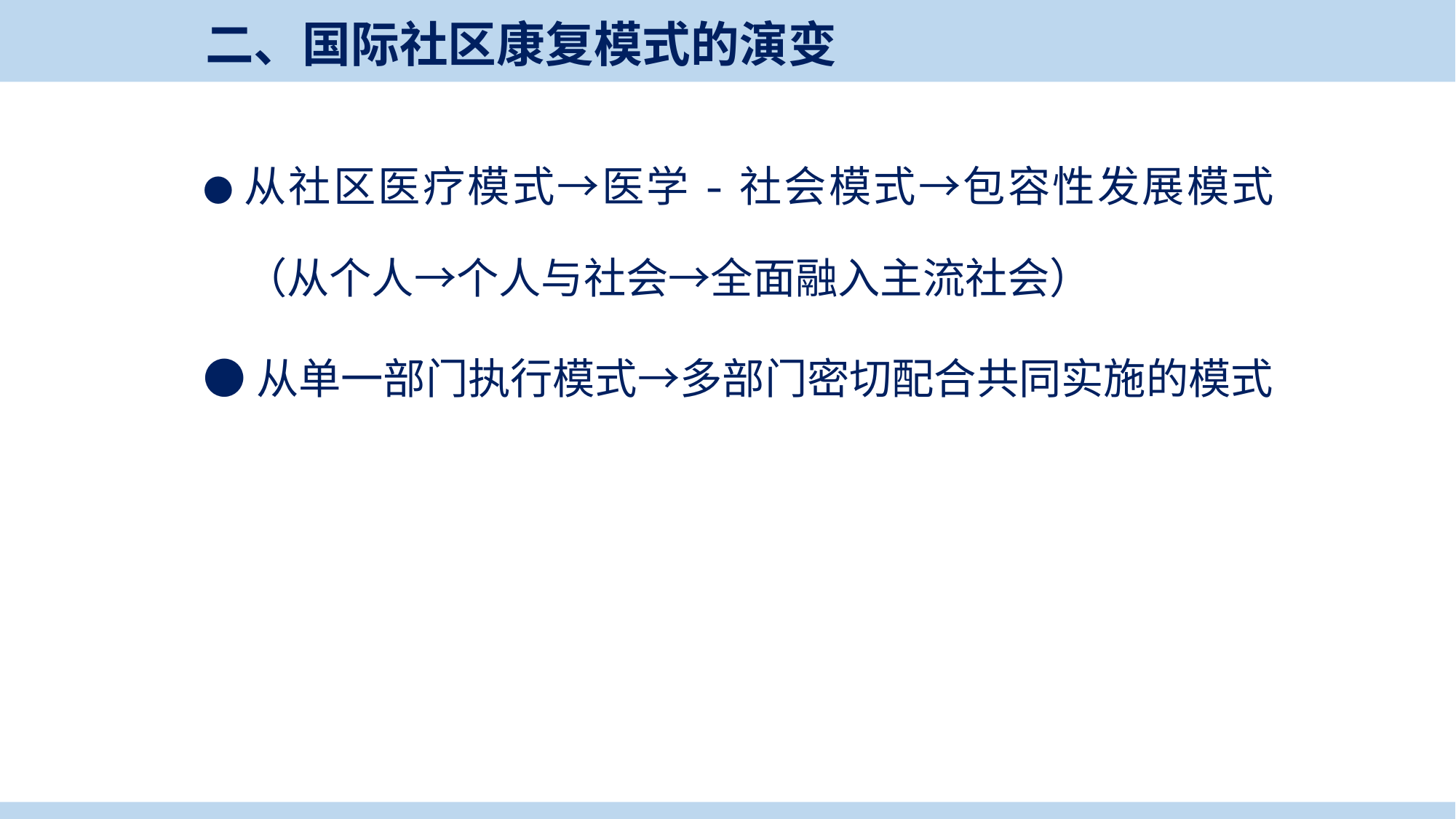

二、国际社区康复模式的演变
●从社区医疗模式→医学-社会模式→包容性发展模式（从个人→个人与社会→全面融入主流社会）
●从单一部门执行模式→多部门密切配合共同实施的模式